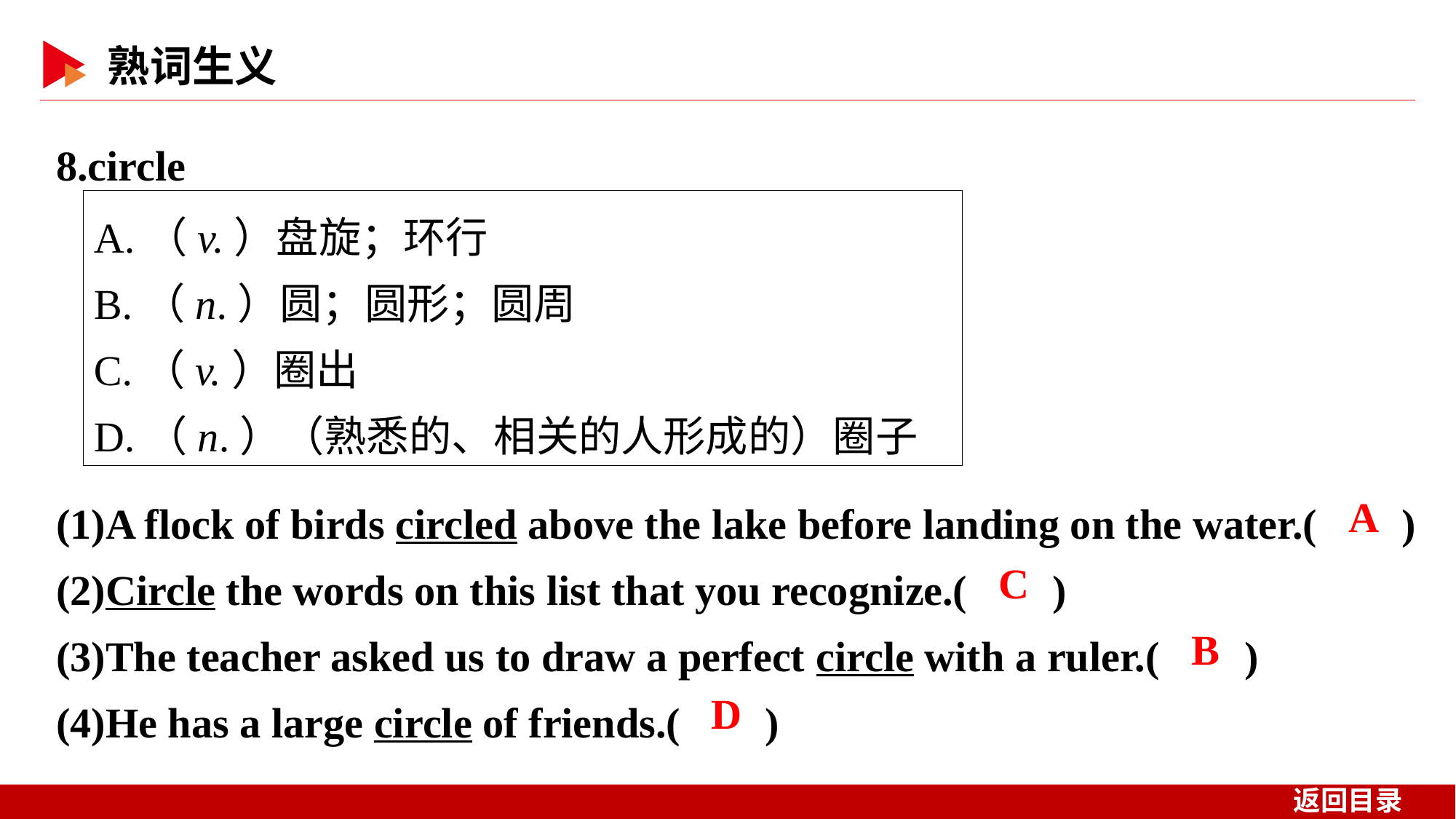

8.circle
A.（v.）盘旋；环行
B.（n.）圆；圆形；圆周
C.（v.）圈出
D.（n.）（熟悉的、相关的人形成的）圈子
(1)A flock of birds circled above the lake before landing on the water.(        )
(2)Circle the words on this list that you recognize.(        )
(3)The teacher asked us to draw a perfect circle with a ruler.(        )
(4)He has a large circle of friends.(        )
   A
   C
   B
   D